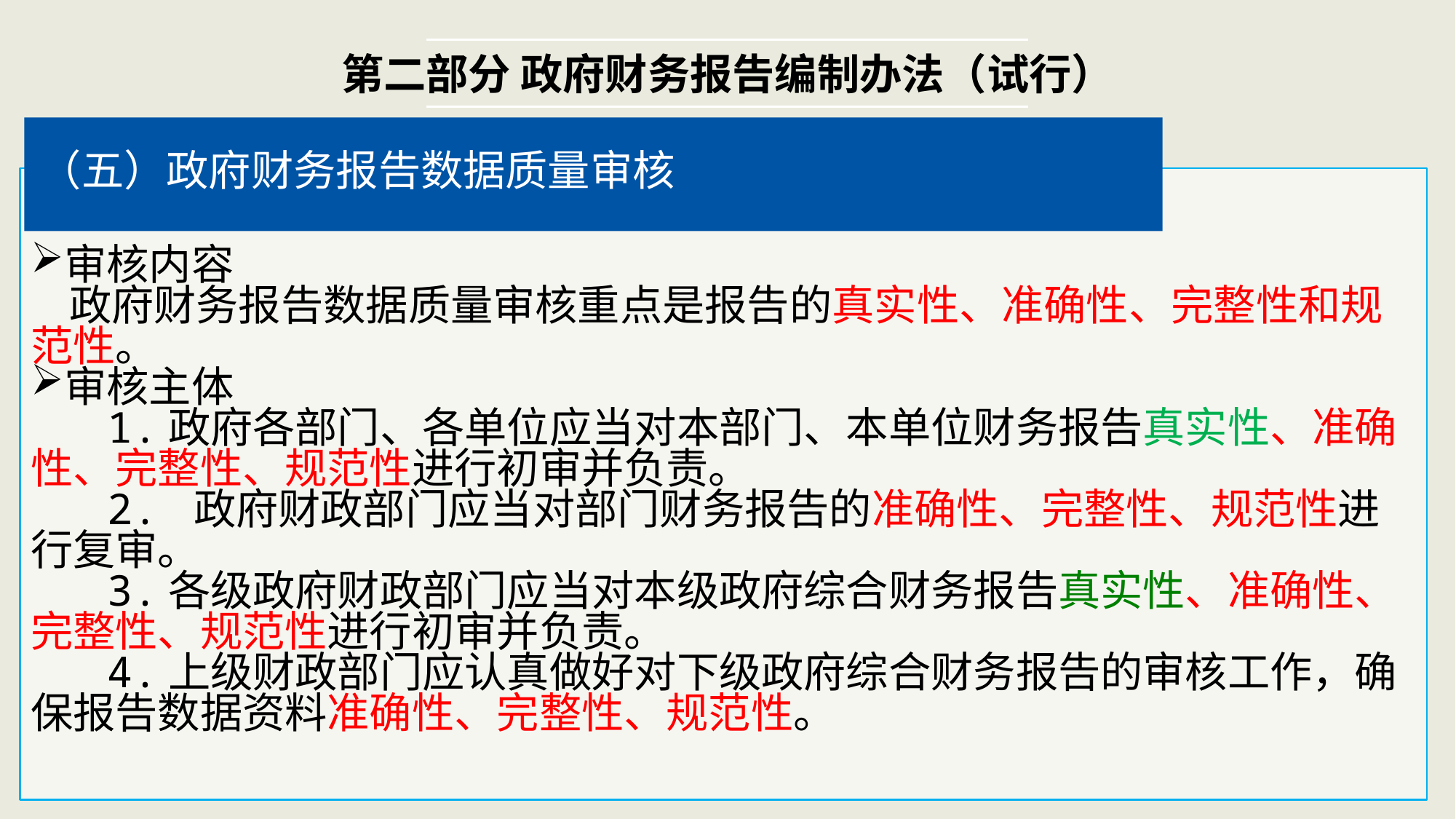

第二部分 政府财务报告编制办法（试行）

（五）政府财务报告数据质量审核

审核内容
   政府财务报告数据质量审核重点是报告的真实性、准确性、完整性和规范性。
审核主体
   1.政府各部门、各单位应当对本部门、本单位财务报告真实性、准确性、完整性、规范性进行初审并负责。
   2. 政府财政部门应当对部门财务报告的准确性、完整性、规范性进行复审。
   3.各级政府财政部门应当对本级政府综合财务报告真实性、准确性、完整性、规范性进行初审并负责。
   4.上级财政部门应认真做好对下级政府综合财务报告的审核工作，确保报告数据资料准确性、完整性、规范性。

39